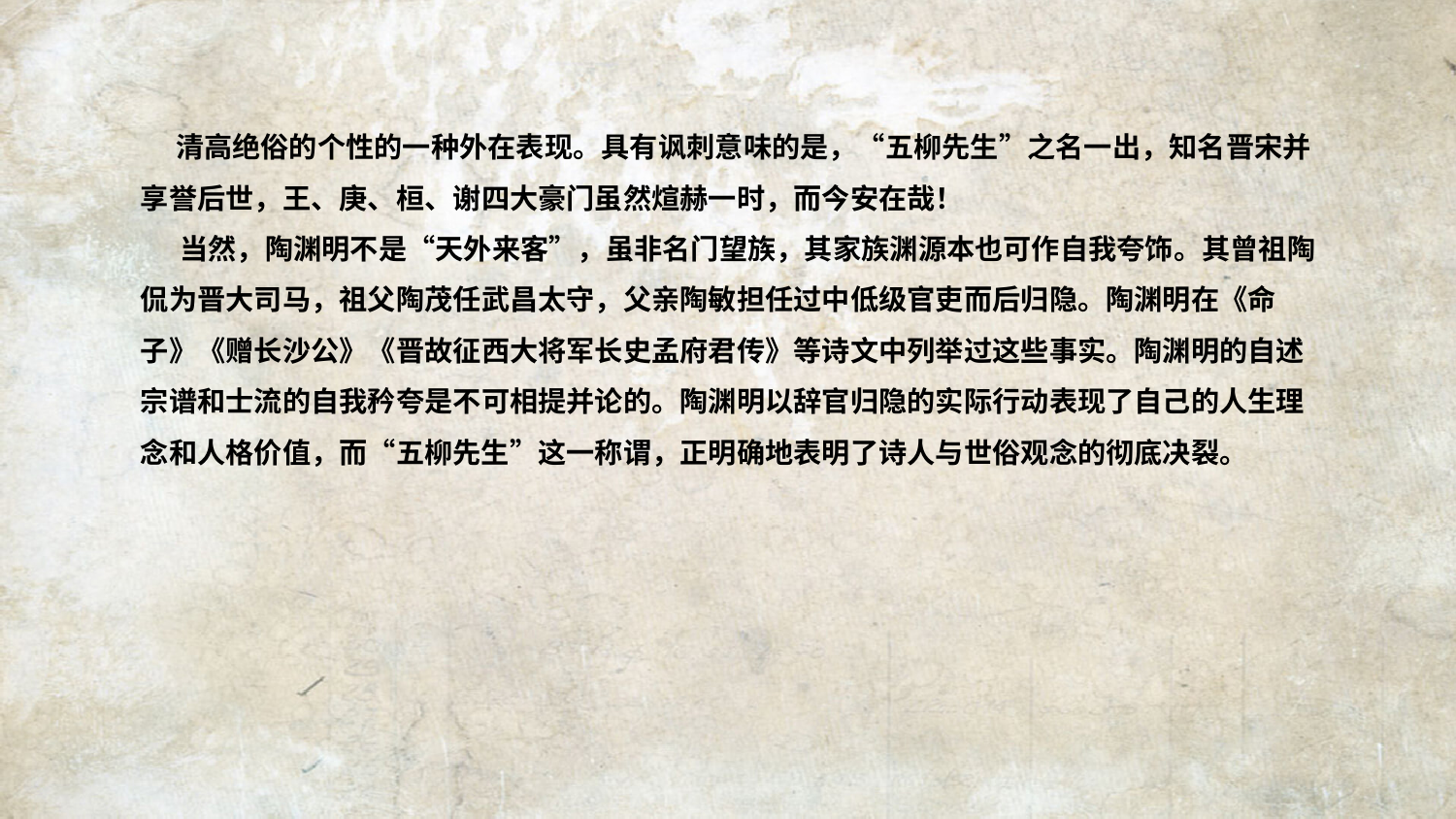

清高绝俗的个性的一种外在表现。具有讽刺意味的是，“五柳先生”之名一出，知名晋宋并享誉后世，王、庚、桓、谢四大豪门虽然煊赫一时，而今安在哉！
      当然，陶渊明不是“天外来客”，虽非名门望族，其家族渊源本也可作自我夸饰。其曾祖陶侃为晋大司马，祖父陶茂任武昌太守，父亲陶敏担任过中低级官吏而后归隐。陶渊明在《命子》《赠长沙公》《晋故征西大将军长史孟府君传》等诗文中列举过这些事实。陶渊明的自述宗谱和士流的自我矜夸是不可相提并论的。陶渊明以辞官归隐的实际行动表现了自己的人生理念和人格价值，而“五柳先生”这一称谓，正明确地表明了诗人与世俗观念的彻底决裂。